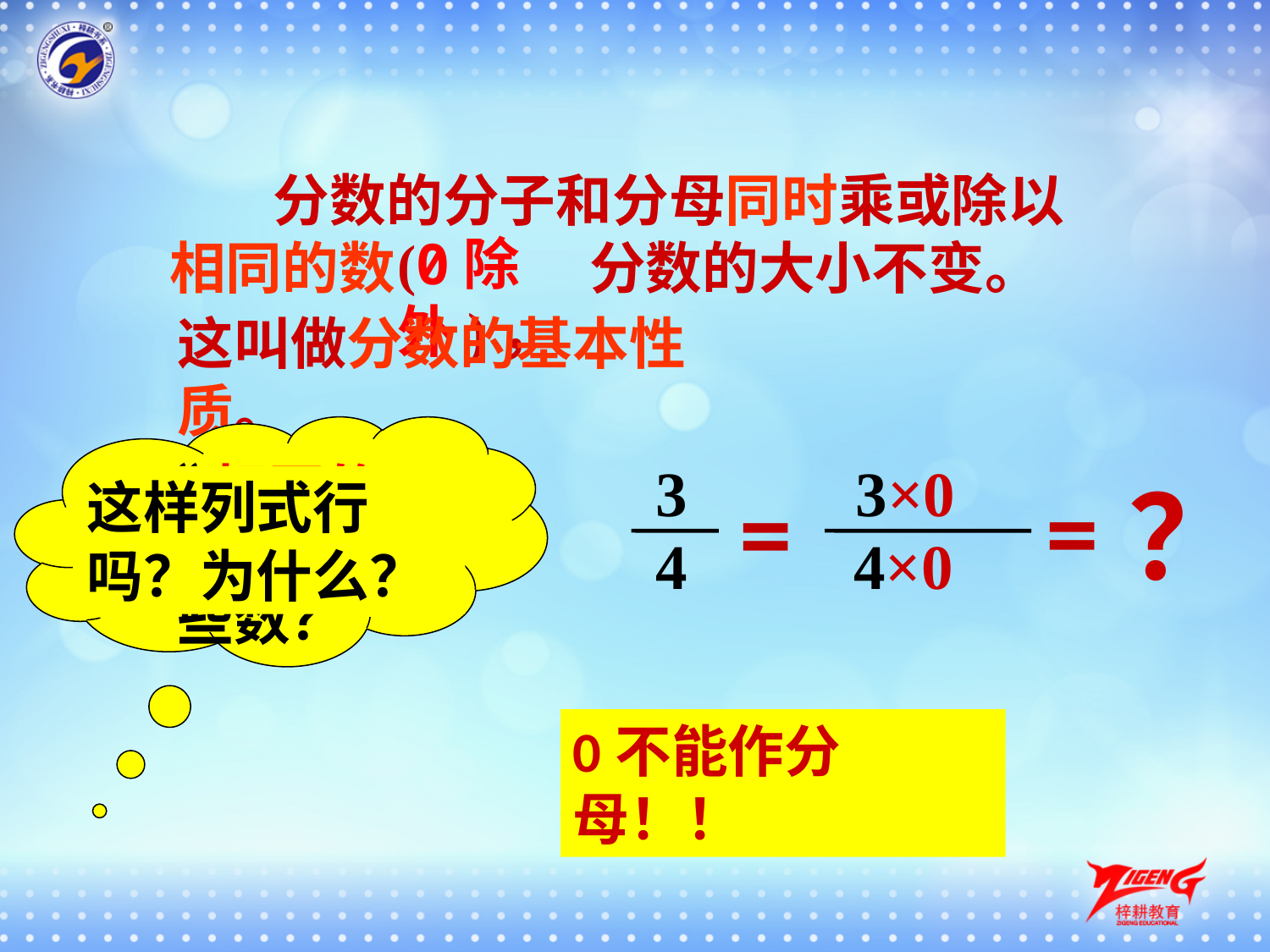

分数的分子和分母同时乘或除以相同的数               分数的大小不变。
(0除外)，
这叫做分数的基本性质。
“相同的数”是指哪些数？
3
4

3×0
4×0

？
=
=
这样列式行吗？为什么？
0不能作分母！！